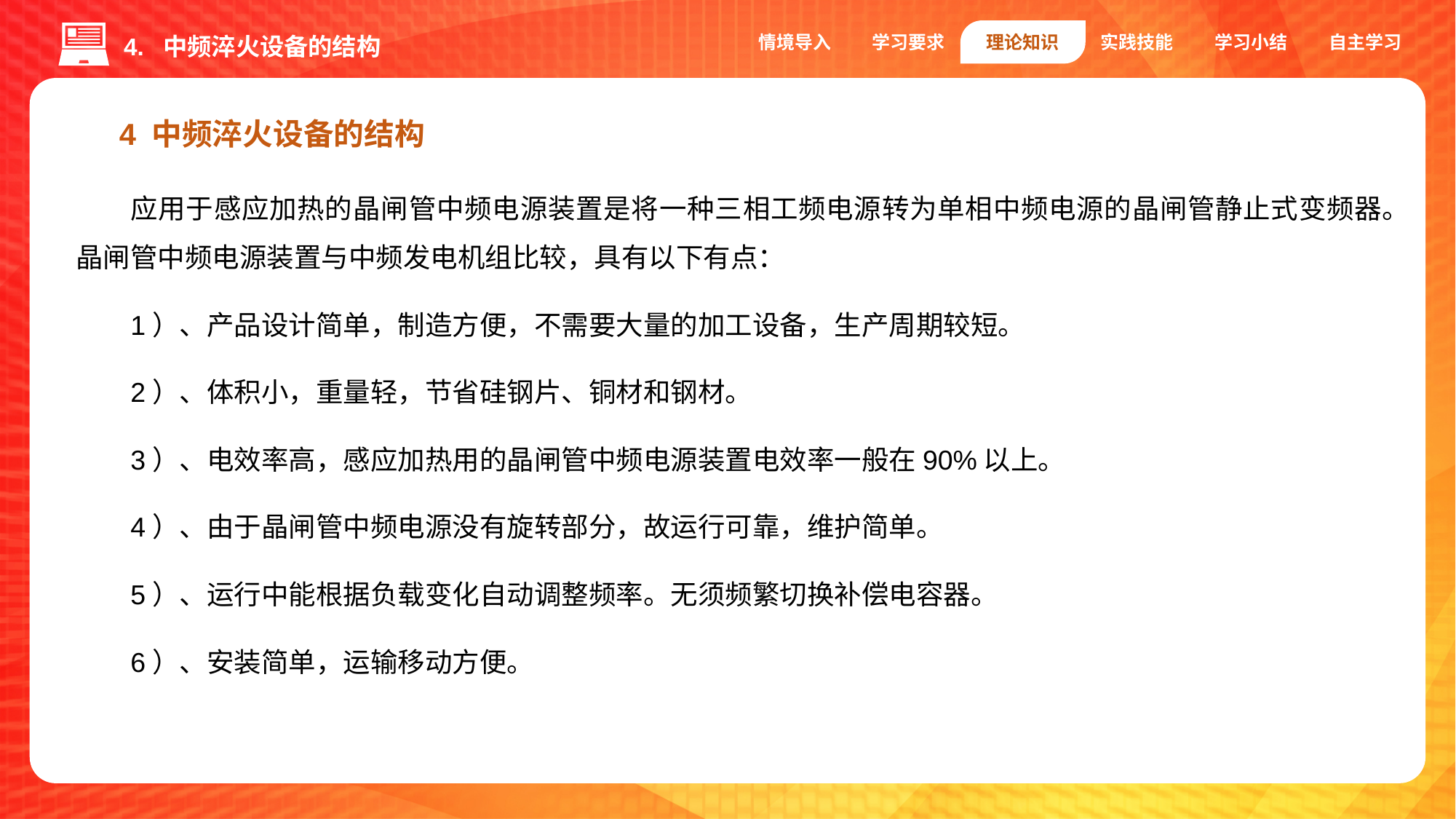

情境导入
学习要求
理论知识
实践技能
学习小结
自主学习

4.  中频淬火设备的结构
4 中频淬火设备的结构
应用于感应加热的晶闸管中频电源装置是将一种三相工频电源转为单相中频电源的晶闸管静止式变频器。晶闸管中频电源装置与中频发电机组比较，具有以下有点：
1）、产品设计简单，制造方便，不需要大量的加工设备，生产周期较短。
2）、体积小，重量轻，节省硅钢片、铜材和钢材。
3）、电效率高，感应加热用的晶闸管中频电源装置电效率一般在90%以上。
4）、由于晶闸管中频电源没有旋转部分，故运行可靠，维护简单。
5）、运行中能根据负载变化自动调整频率。无须频繁切换补偿电容器。
6）、安装简单，运输移动方便。